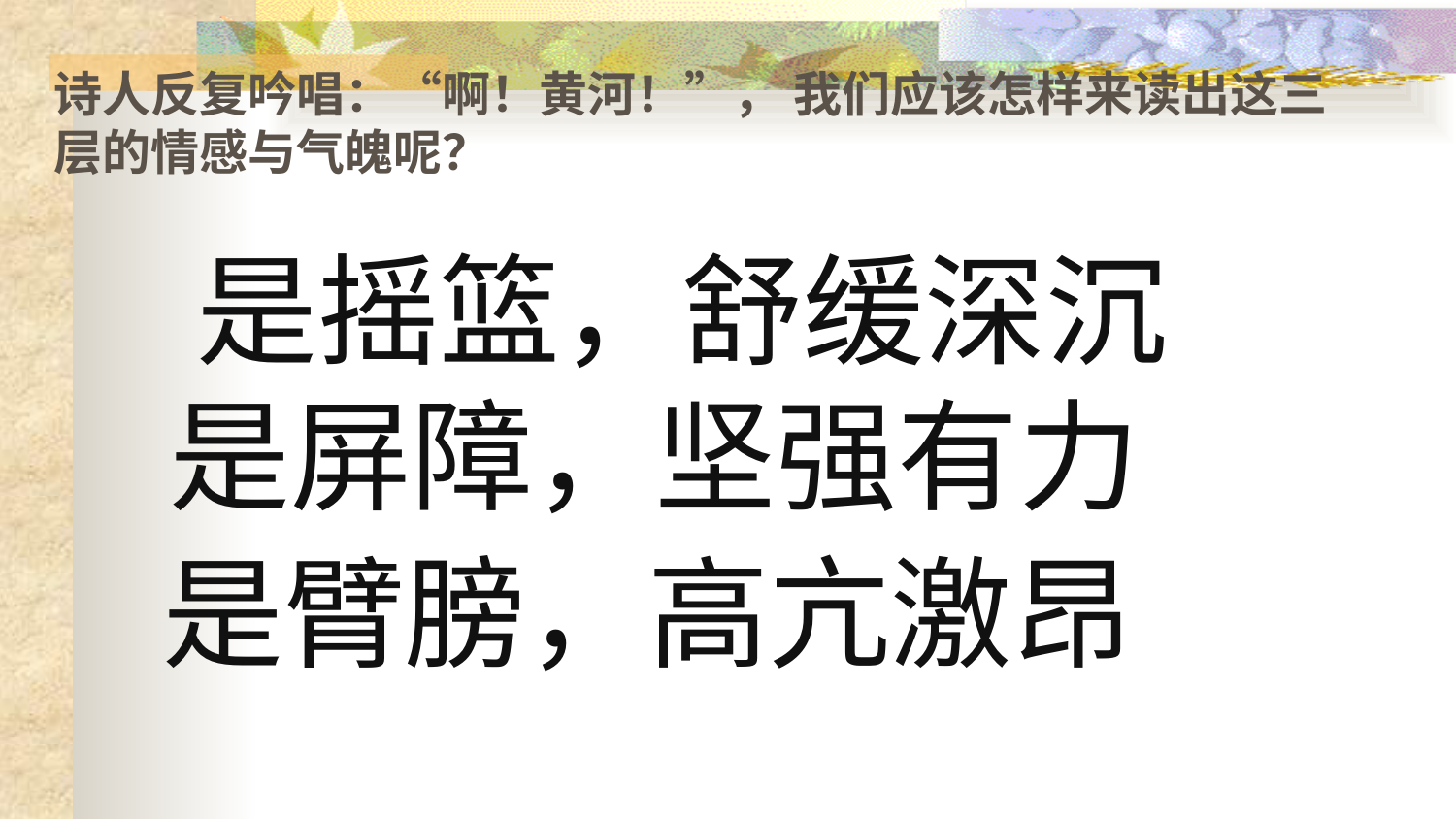

诗人反复吟唱：“啊！黄河！”， 我们应该怎样来读出这三层的情感与气魄呢？
是摇篮，舒缓深沉
是屏障，坚强有力
是臂膀，高亢激昂